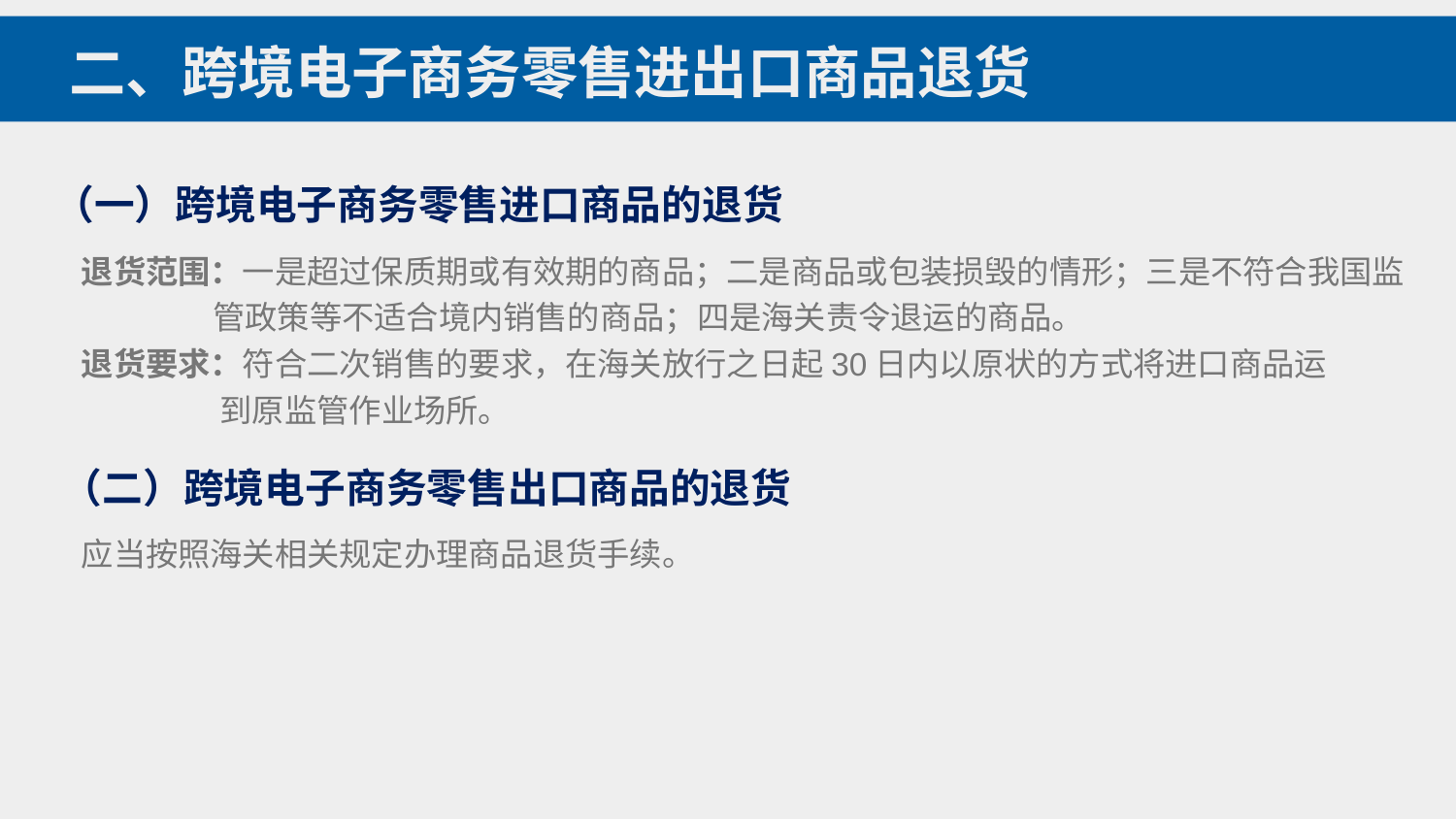

二、跨境电子商务零售进出口商品退货
（一）跨境电子商务零售进口商品的退货
退货范围：一是超过保质期或有效期的商品；二是商品或包装损毁的情形；三是不符合我国监
                 管政策等不适合境内销售的商品；四是海关责令退运的商品。
退货要求：符合二次销售的要求，在海关放行之日起30日内以原状的方式将进口商品运
                  到原监管作业场所。
（二）跨境电子商务零售出口商品的退货
应当按照海关相关规定办理商品退货手续。